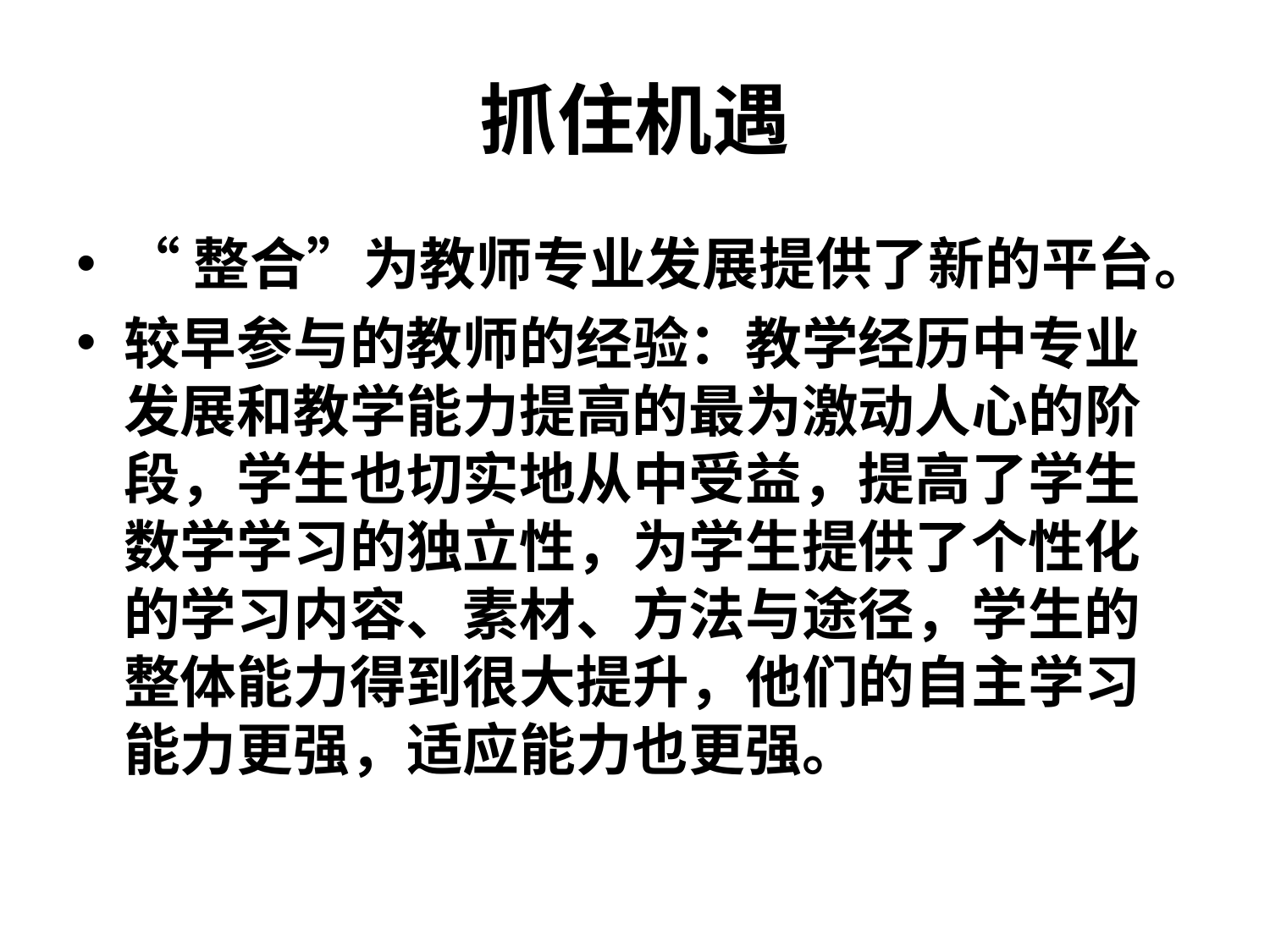

# 抓住机遇
“整合”为教师专业发展提供了新的平台。
较早参与的教师的经验：教学经历中专业发展和教学能力提高的最为激动人心的阶段，学生也切实地从中受益，提高了学生数学学习的独立性，为学生提供了个性化的学习内容、素材、方法与途径，学生的整体能力得到很大提升，他们的自主学习能力更强，适应能力也更强。